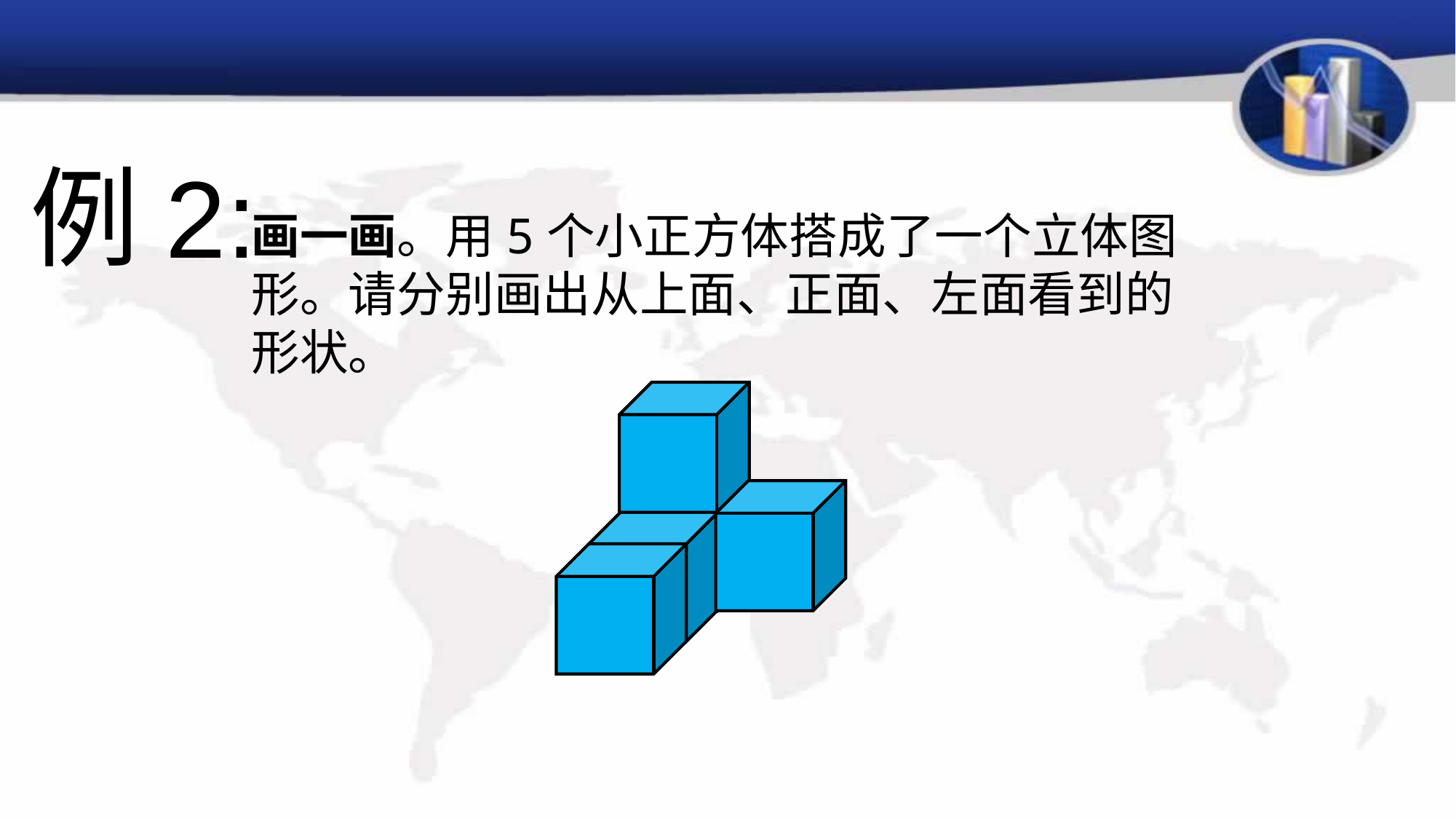

例2:
画一画。用5个小正方体搭成了一个立体图形。请分别画出从上面、正面、左面看到的形状。